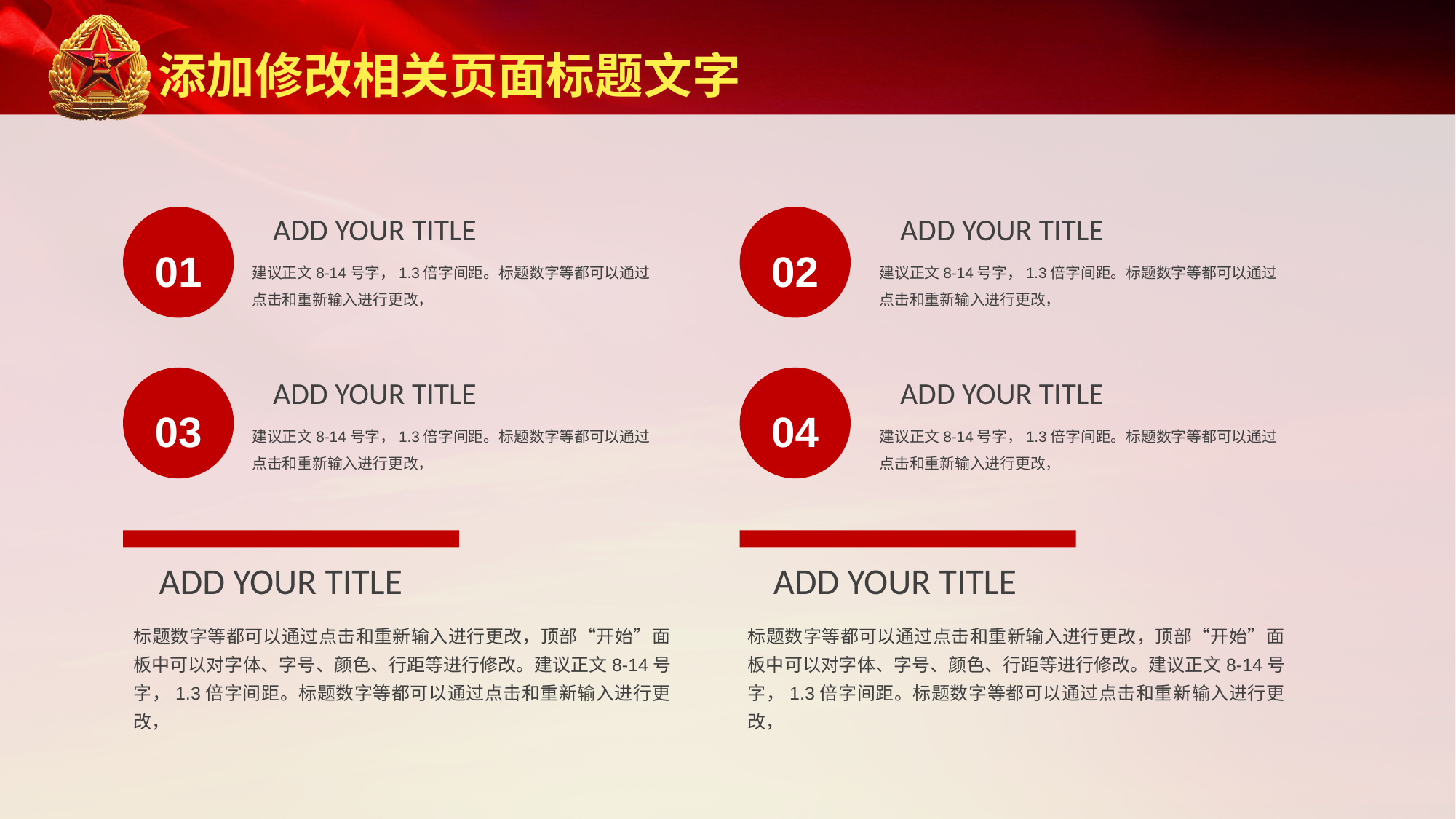

添加修改相关页面标题文字
ADD YOUR TITLE
建议正文8-14号字，1.3倍字间距。标题数字等都可以通过点击和重新输入进行更改，
ADD YOUR TITLE
建议正文8-14号字，1.3倍字间距。标题数字等都可以通过点击和重新输入进行更改，
01
02
03
04
ADD YOUR TITLE
建议正文8-14号字，1.3倍字间距。标题数字等都可以通过点击和重新输入进行更改，
ADD YOUR TITLE
建议正文8-14号字，1.3倍字间距。标题数字等都可以通过点击和重新输入进行更改，

ADD YOUR TITLE
ADD YOUR TITLE
标题数字等都可以通过点击和重新输入进行更改，顶部“开始”面板中可以对字体、字号、颜色、行距等进行修改。建议正文8-14号字，1.3倍字间距。标题数字等都可以通过点击和重新输入进行更改，
标题数字等都可以通过点击和重新输入进行更改，顶部“开始”面板中可以对字体、字号、颜色、行距等进行修改。建议正文8-14号字，1.3倍字间距。标题数字等都可以通过点击和重新输入进行更改，